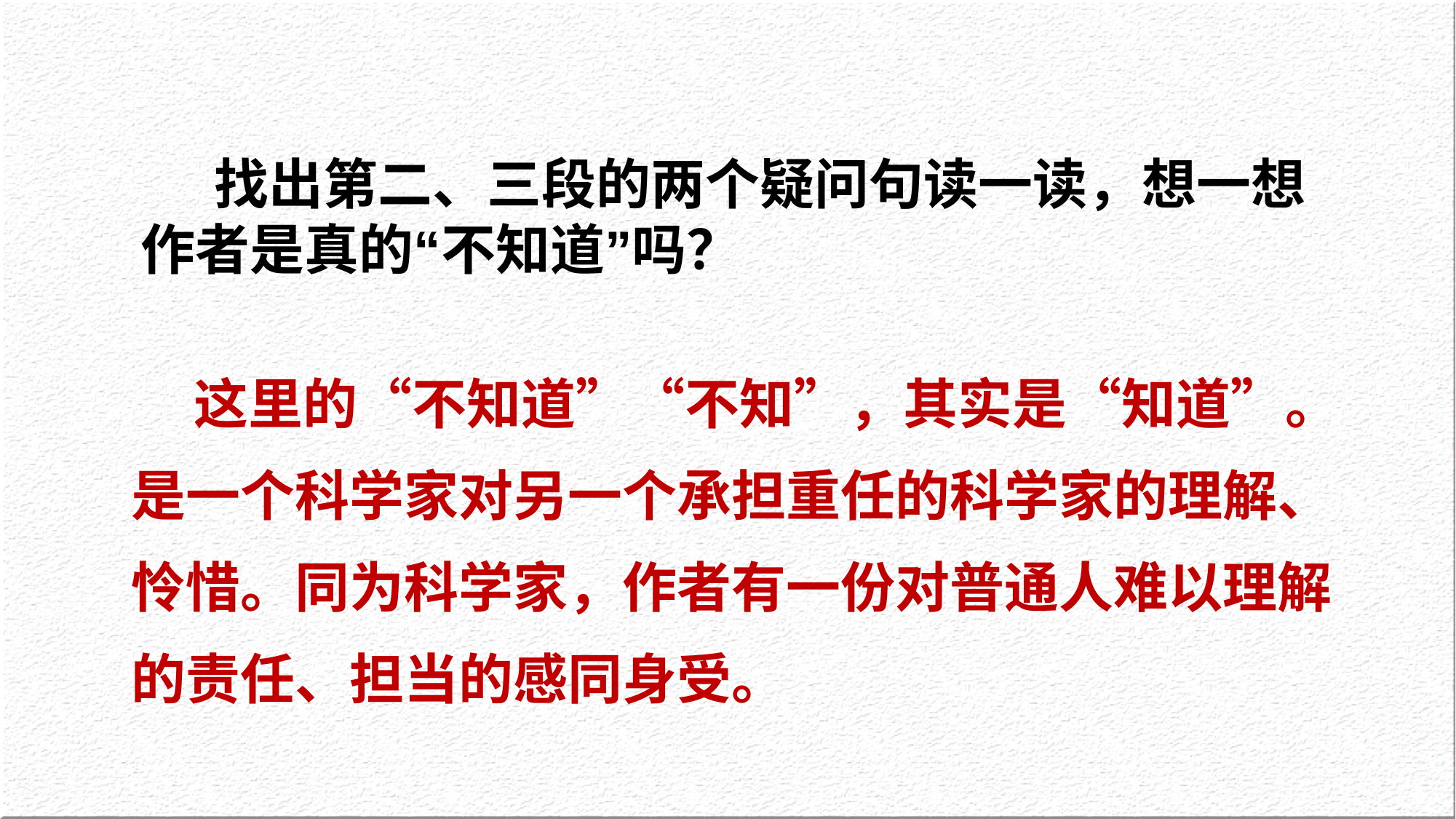

找出第二、三段的两个疑问句读一读，想一想作者是真的“不知道”吗？
    这里的“不知道”“不知”，其实是“知道”。是一个科学家对另一个承担重任的科学家的理解、怜惜。同为科学家，作者有一份对普通人难以理解的责任、担当的感同身受。